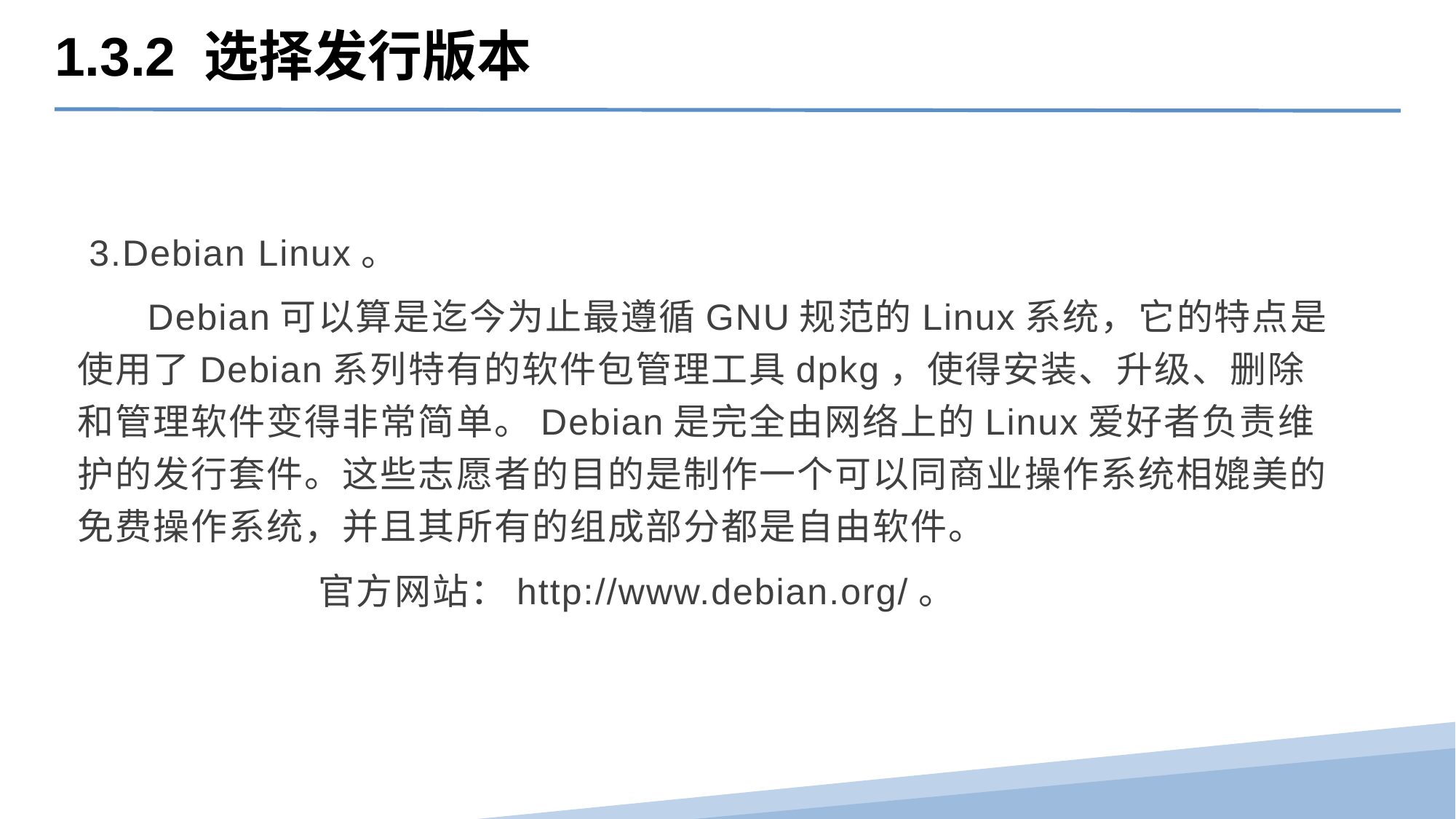

1.3.2 选择发行版本
 3.Debian Linux。
      Debian可以算是迄今为止最遵循GNU规范的Linux系统，它的特点是使用了Debian系列特有的软件包管理工具dpkg，使得安装、升级、删除和管理软件变得非常简单。Debian是完全由网络上的Linux爱好者负责维护的发行套件。这些志愿者的目的是制作一个可以同商业操作系统相媲美的免费操作系统，并且其所有的组成部分都是自由软件。
                        官方网站：http://www.debian.org/。